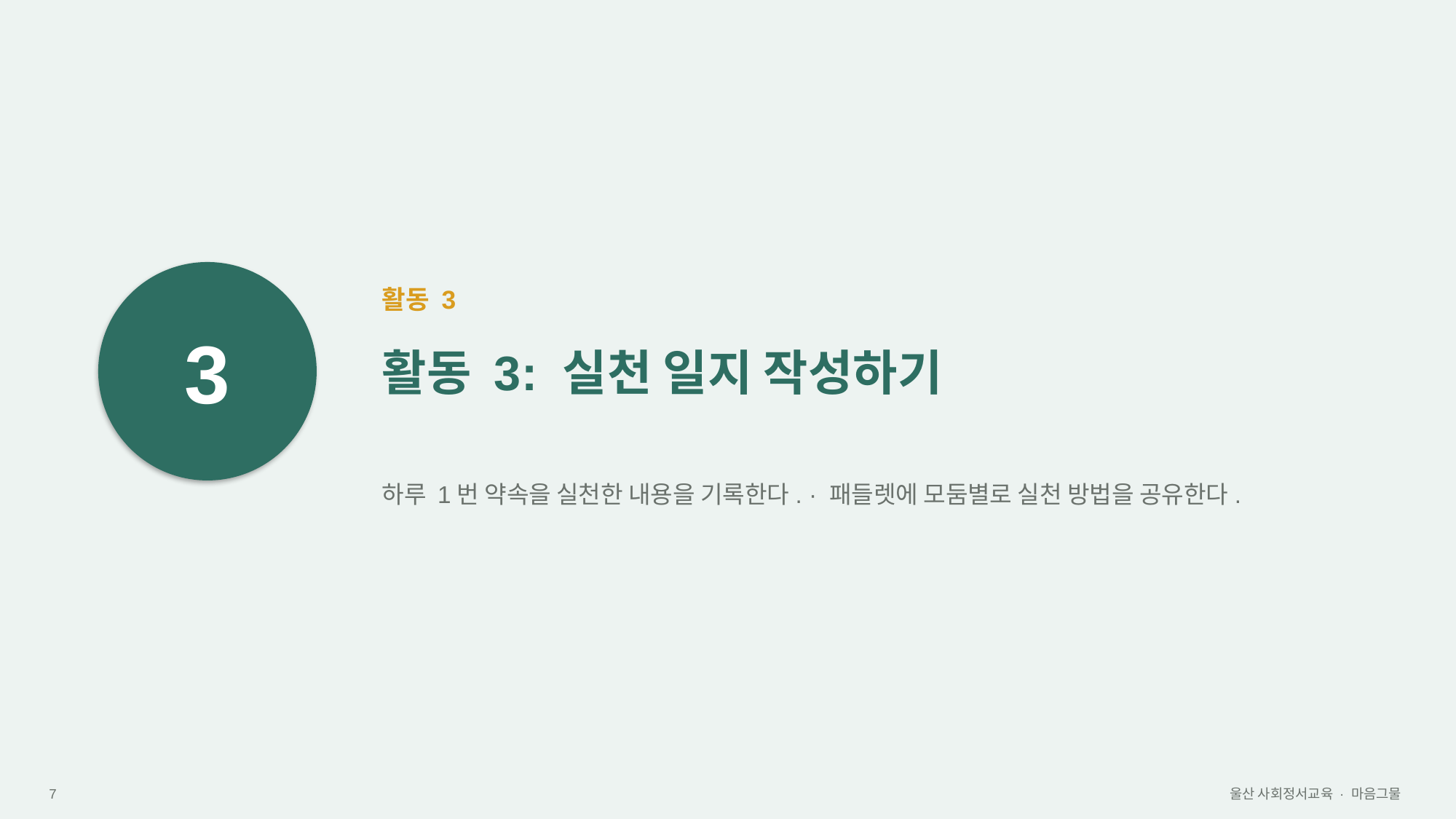

3
활동 3
활동 3: 실천 일지 작성하기
하루 1번 약속을 실천한 내용을 기록한다. · 패들렛에 모둠별로 실천 방법을 공유한다.
7
울산 사회정서교육 · 마음그물